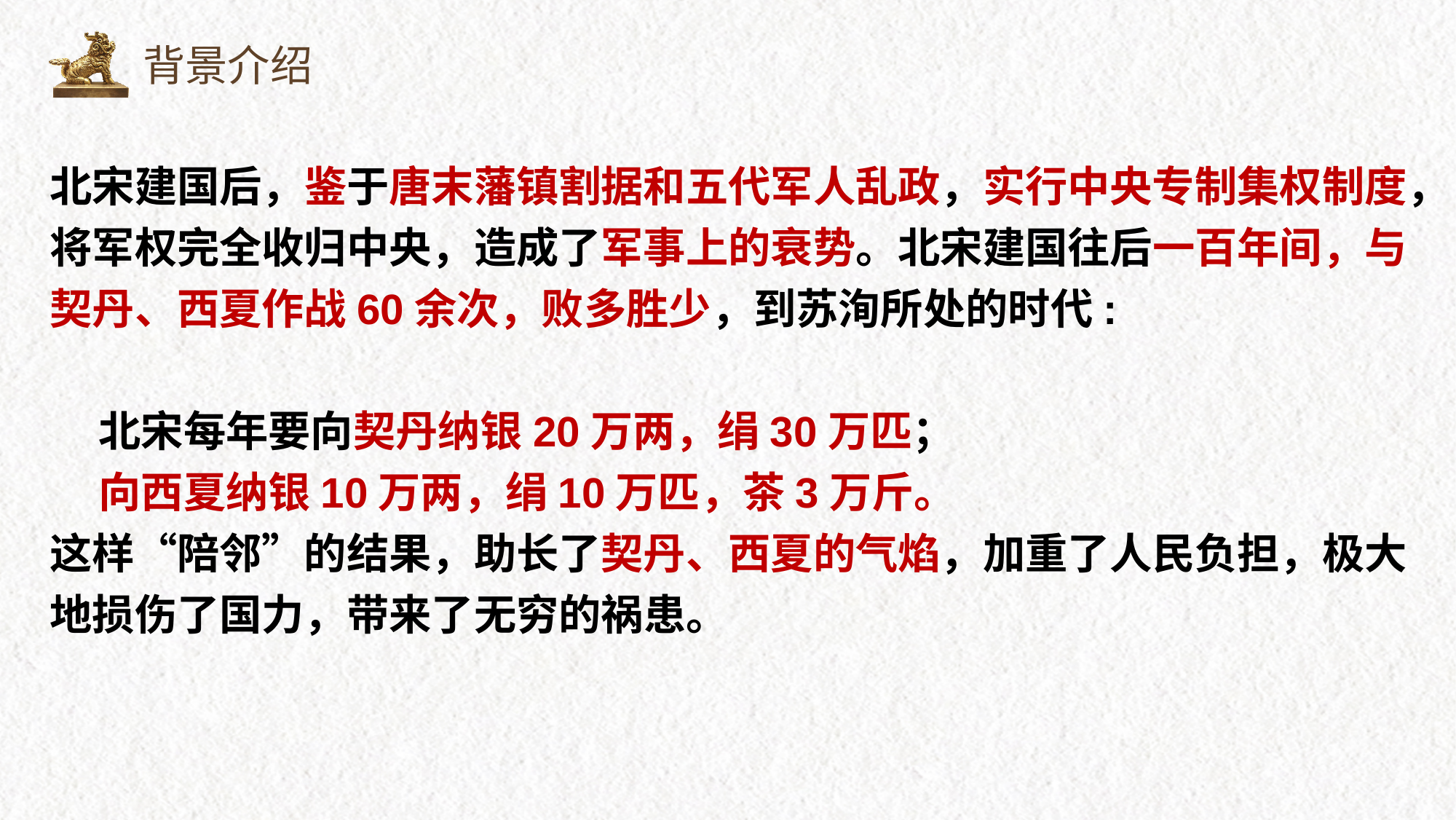

背景介绍
北宋建国后，鉴于唐末藩镇割据和五代军人乱政，实行中央专制集权制度，将军权完全收归中央，造成了军事上的衰势。北宋建国往后一百年间，与契丹、西夏作战60余次，败多胜少，到苏洵所处的时代:

    北宋每年要向契丹纳银20万两，绢30万匹；
    向西夏纳银10万两，绢10万匹，茶3万斤。
这样“陪邻”的结果，助长了契丹、西夏的气焰，加重了人民负担，极大地损伤了国力，带来了无穷的祸患。